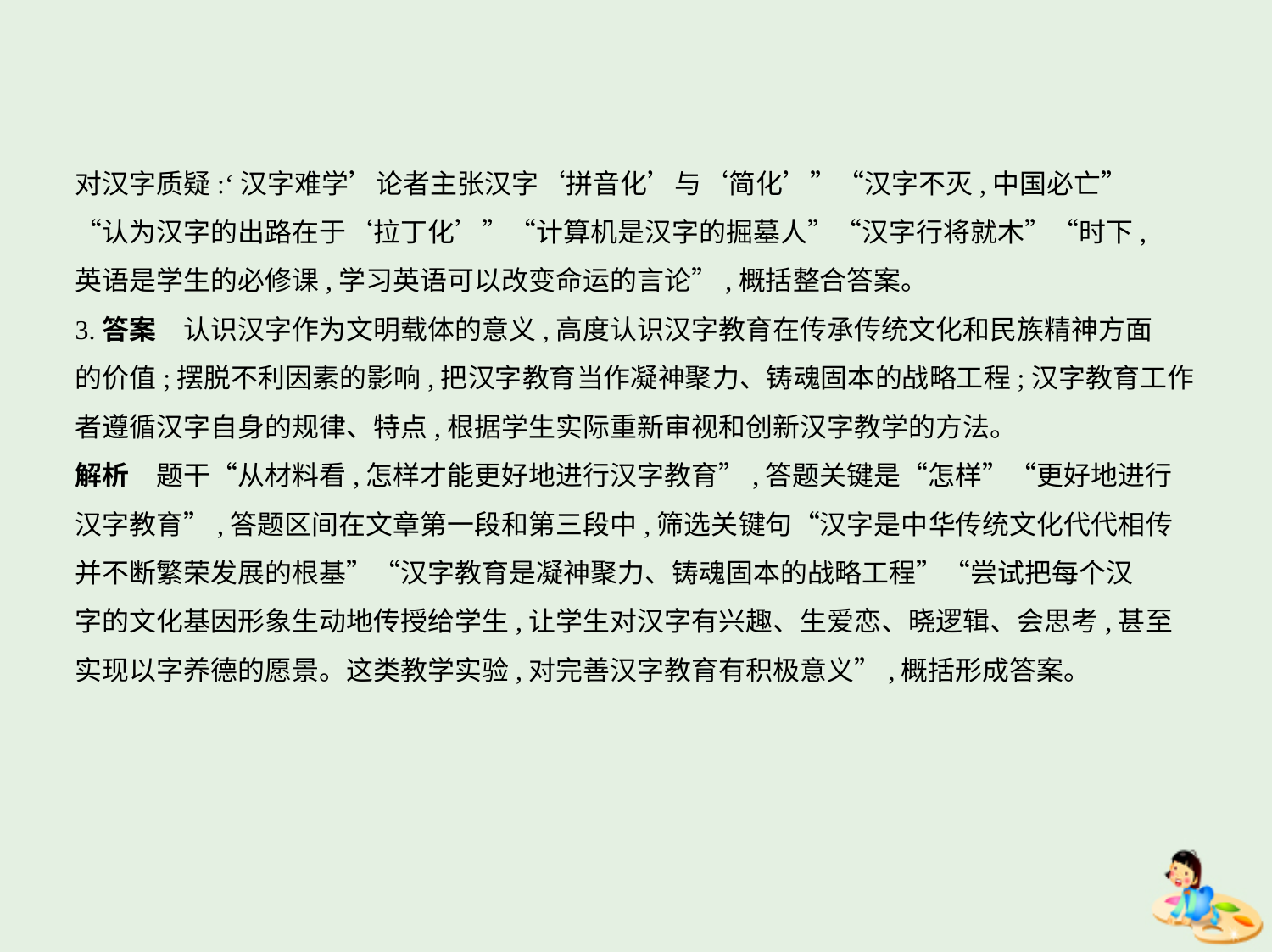

对汉字质疑:‘汉字难学’论者主张汉字‘拼音化’与‘简化’”“汉字不灭,中国必亡”
“认为汉字的出路在于‘拉丁化’”“计算机是汉字的掘墓人”“汉字行将就木”“时下,
英语是学生的必修课,学习英语可以改变命运的言论”,概括整合答案。
3.答案　认识汉字作为文明载体的意义,高度认识汉字教育在传承传统文化和民族精神方面
的价值;摆脱不利因素的影响,把汉字教育当作凝神聚力、铸魂固本的战略工程;汉字教育工作
者遵循汉字自身的规律、特点,根据学生实际重新审视和创新汉字教学的方法。
解析　题干“从材料看,怎样才能更好地进行汉字教育”,答题关键是“怎样”“更好地进行
汉字教育”,答题区间在文章第一段和第三段中,筛选关键句“汉字是中华传统文化代代相传
并不断繁荣发展的根基”“汉字教育是凝神聚力、铸魂固本的战略工程”“尝试把每个汉
字的文化基因形象生动地传授给学生,让学生对汉字有兴趣、生爱恋、晓逻辑、会思考,甚至
实现以字养德的愿景。这类教学实验,对完善汉字教育有积极意义”,概括形成答案。